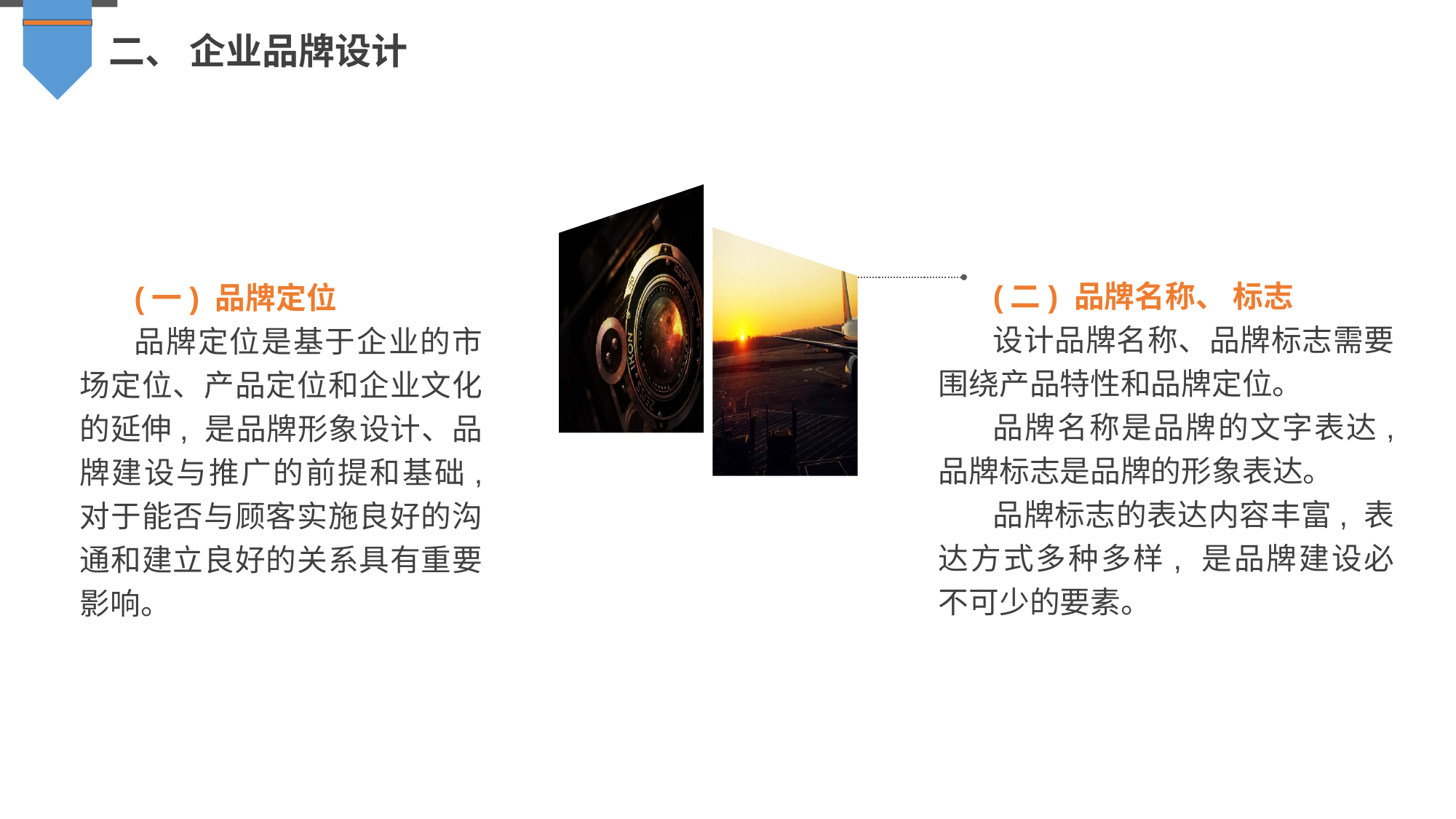

二、 企业品牌设计

(二) 品牌名称、 标志
设计品牌名称、品牌标志需要围绕产品特性和品牌定位。
品牌名称是品牌的文字表达, 品牌标志是品牌的形象表达。
品牌标志的表达内容丰富, 表达方式多种多样, 是品牌建设必不可少的要素。
(一) 品牌定位
品牌定位是基于企业的市场定位、产品定位和企业文化的延伸, 是品牌形象设计、品牌建设与推广的前提和基础, 对于能否与顾客实施良好的沟通和建立良好的关系具有重要影响。